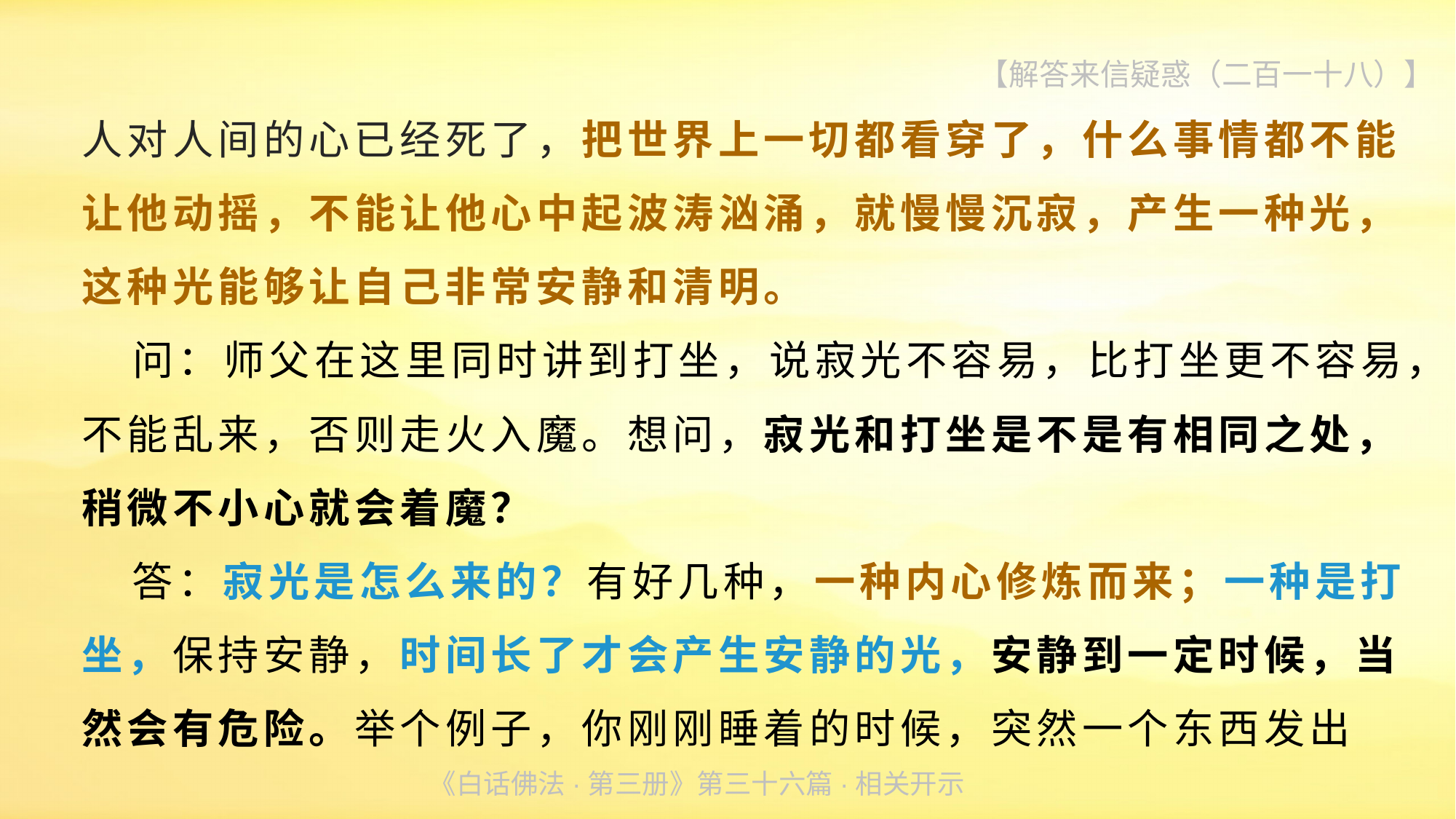

【解答来信疑惑（二百一十八）】
人对人间的心已经死了，把世界上一切都看穿了，什么事情都不能让他动摇，不能让他心中起波涛汹涌，就慢慢沉寂，产生一种光，这种光能够让自己非常安静和清明。
   问：师父在这里同时讲到打坐，说寂光不容易，比打坐更不容易，不能乱来，否则走火入魔。想问，寂光和打坐是不是有相同之处，稍微不小心就会着魔？
   答：寂光是怎么来的？有好几种，一种内心修炼而来；一种是打坐，保持安静，时间长了才会产生安静的光，安静到一定时候，当然会有危险。举个例子，你刚刚睡着的时候，突然一个东西发出
《白话佛法·第三册》第三十六篇·相关开示